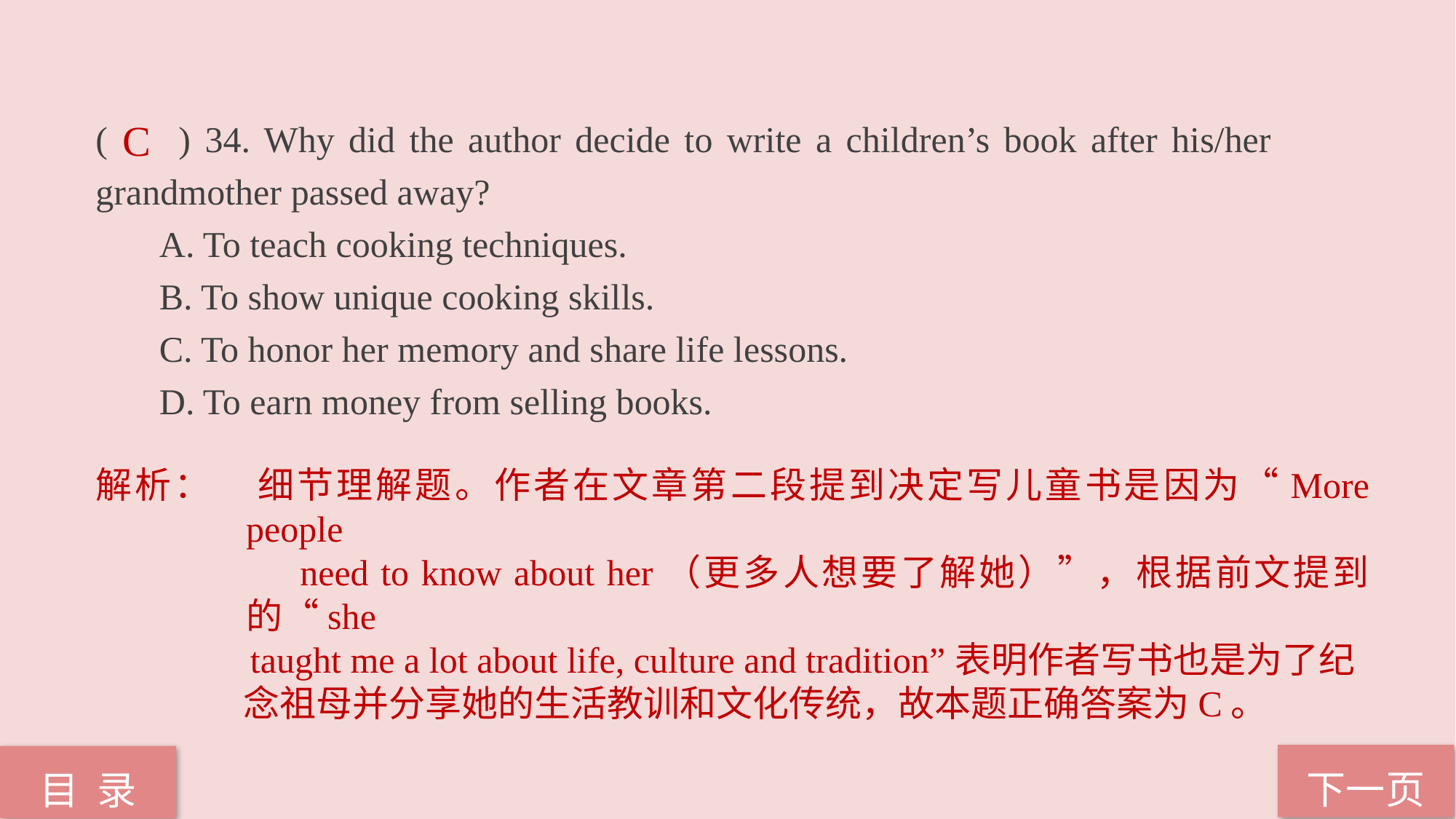

(     ) 34. Why did the author decide to write a children’s book after his/her        grandmother passed away?
       A. To teach cooking techniques.
       B. To show unique cooking skills.
       C. To honor her memory and share life lessons.
       D. To earn money from selling books.
C
解析：	细节理解题。作者在文章第二段提到决定写儿童书是因为“More people
                 need to know about her（更多人想要了解她）”，根据前文提到的“she
                 taught me a lot about life, culture and tradition”表明作者写书也是为了纪
                 念祖母并分享她的生活教训和文化传统，故本题正确答案为C。